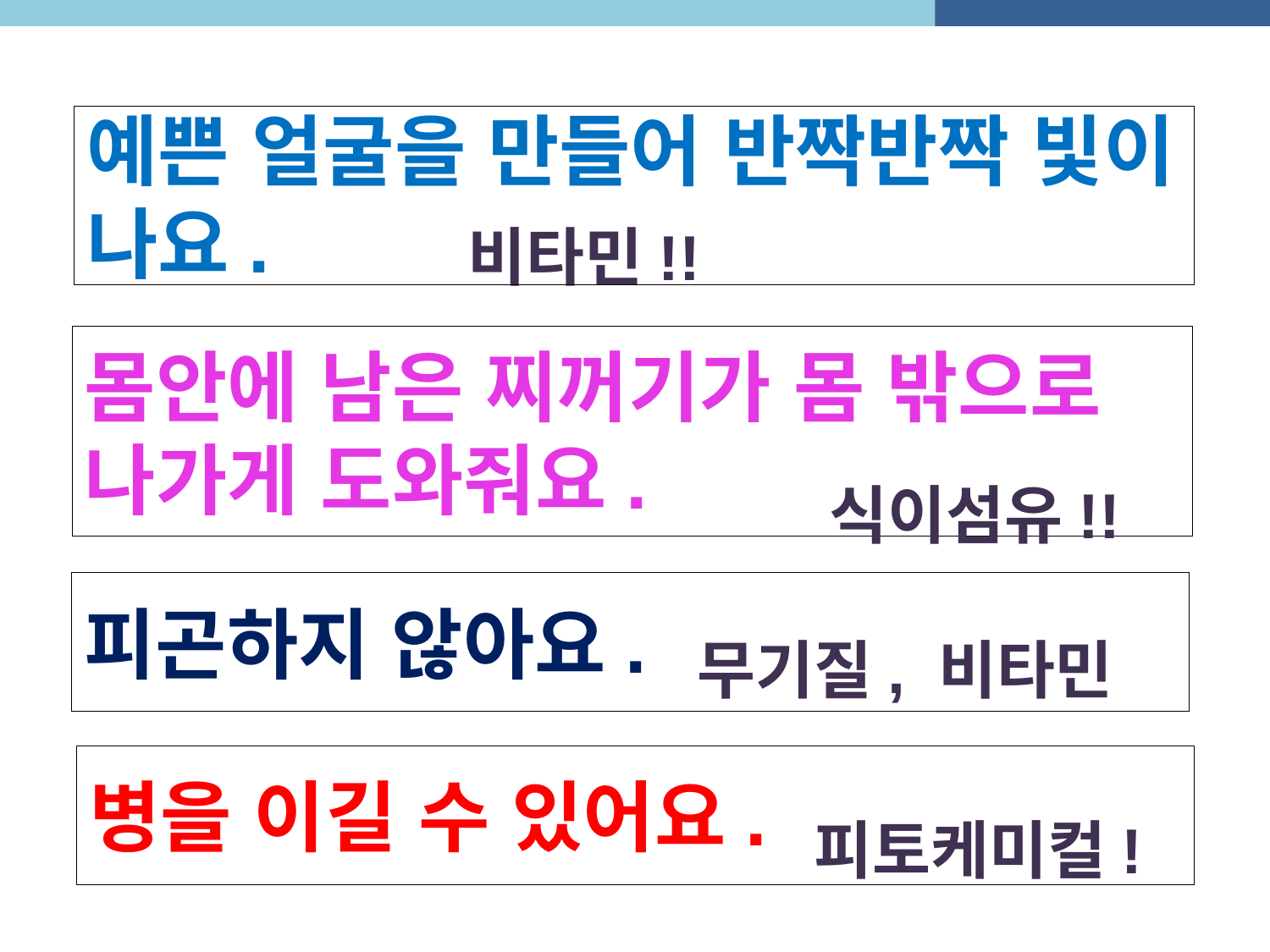

예쁜 얼굴을 만들어 반짝반짝 빛이 나요.
 비타민!!
몸안에 남은 찌꺼기가 몸 밖으로 나가게 도와줘요.
 식이섬유!!
피곤하지 않아요.
무기질, 비타민
병을 이길 수 있어요.
피토케미컬!